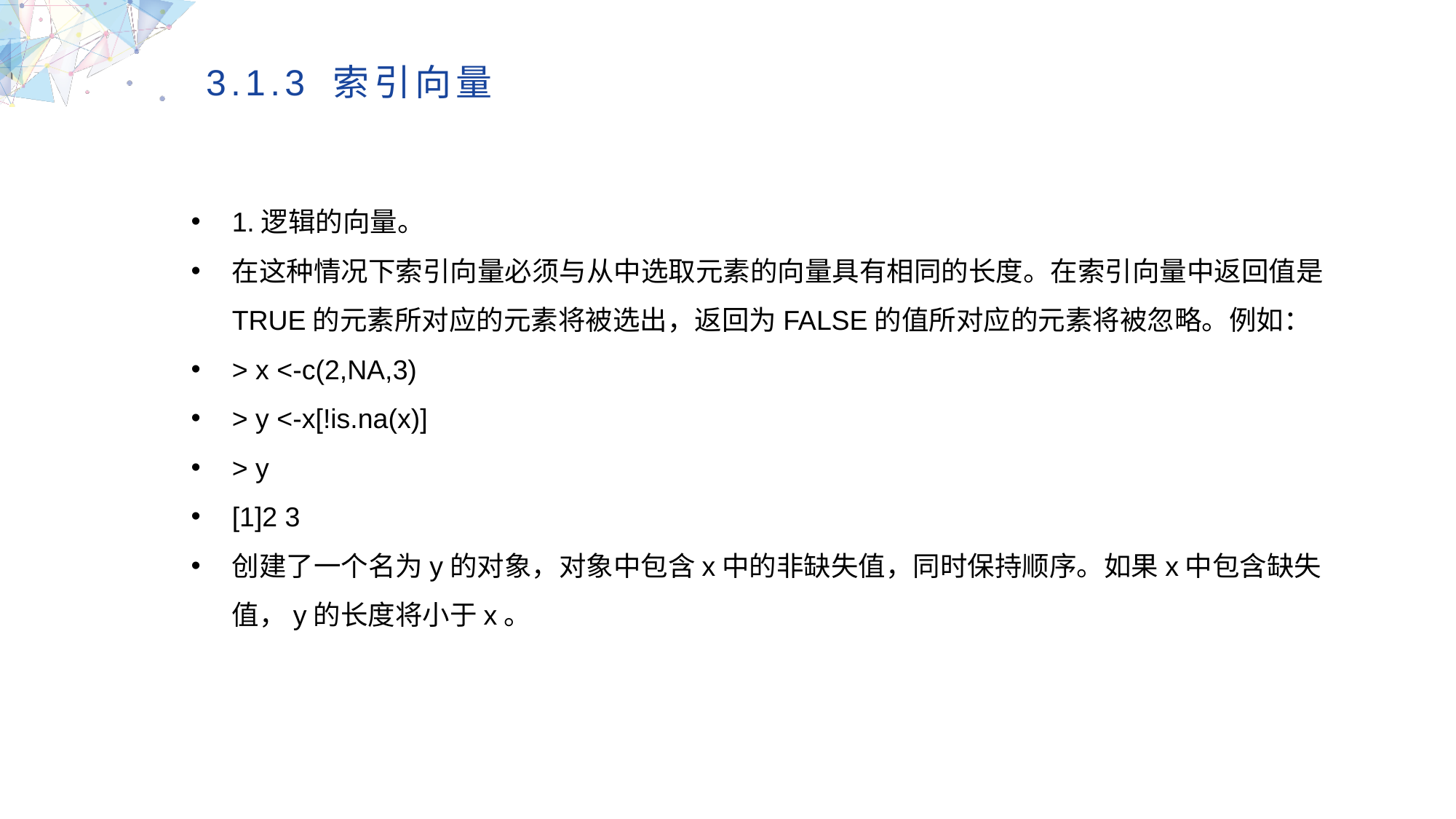

3.1.3 索引向量
1.逻辑的向量。
在这种情况下索引向量必须与从中选取元素的向量具有相同的长度。在索引向量中返回值是TRUE的元素所对应的元素将被选出，返回为FALSE的值所对应的元素将被忽略。例如：
> x <-c(2,NA,3)
> y <-x[!is.na(x)]
> y
[1]2 3
创建了一个名为y的对象，对象中包含x中的非缺失值，同时保持顺序。如果x中包含缺失值，y的长度将小于x。

MULTIPURPOSE PRESENTATION TEMPLATE | UNIQUE DESIGN
Welcome Message
Please replace text, click add relevant headline, modify the text content, also can copy your content to this directly. Please replace text, click add relevant headline, modify the text content, also can copy your content to this directly.